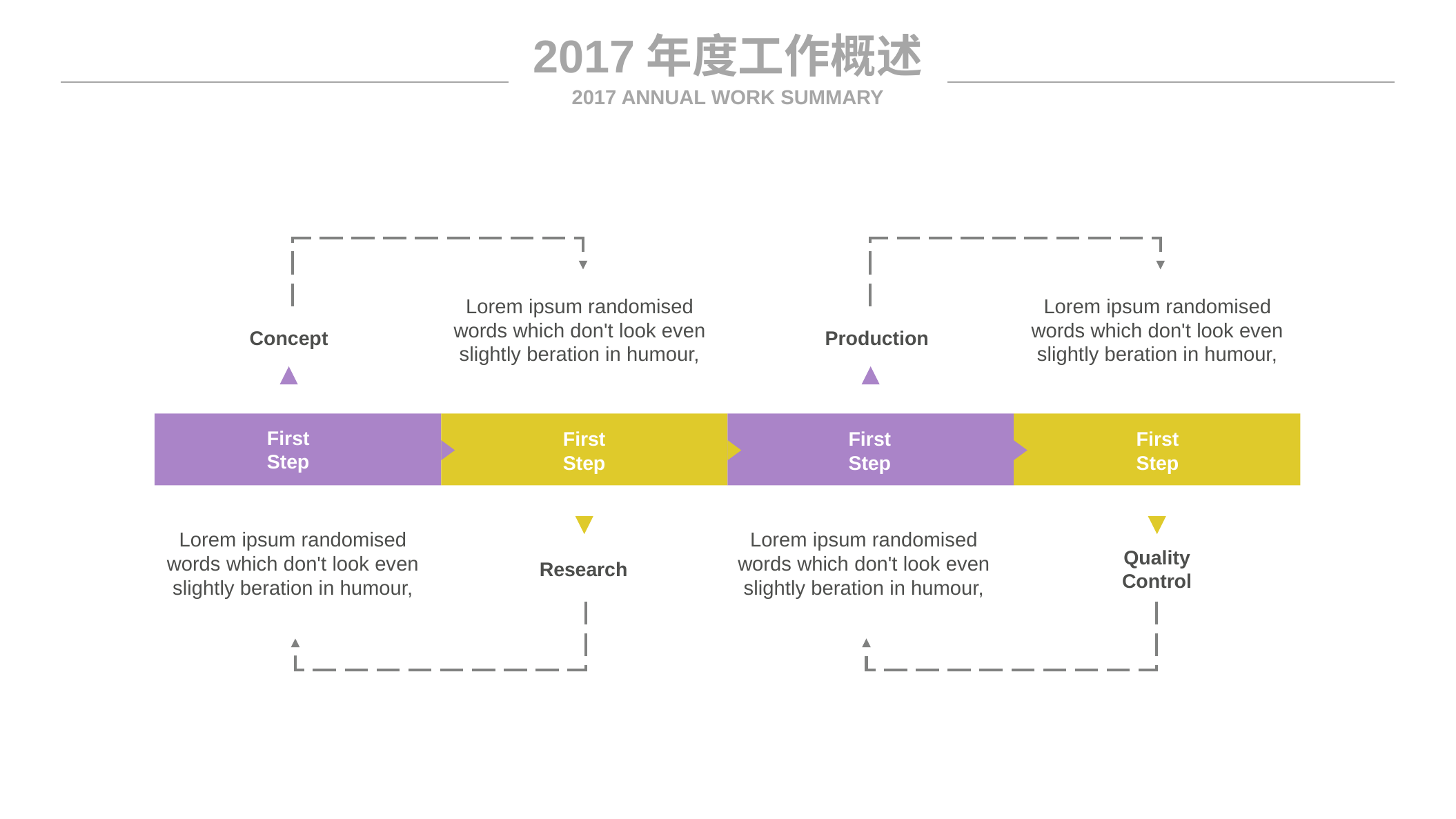

2017年度工作概述
2017 ANNUAL WORK SUMMARY

Lorem ipsum randomised words which don't look even slightly beration in humour,
Lorem ipsum randomised words which don't look even slightly beration in humour,
Concept
Production

First Step
First Step
First Step
First Step

Lorem ipsum randomised words which don't look even slightly beration in humour,
Lorem ipsum randomised words which don't look even slightly beration in humour,
Research
Quality Control